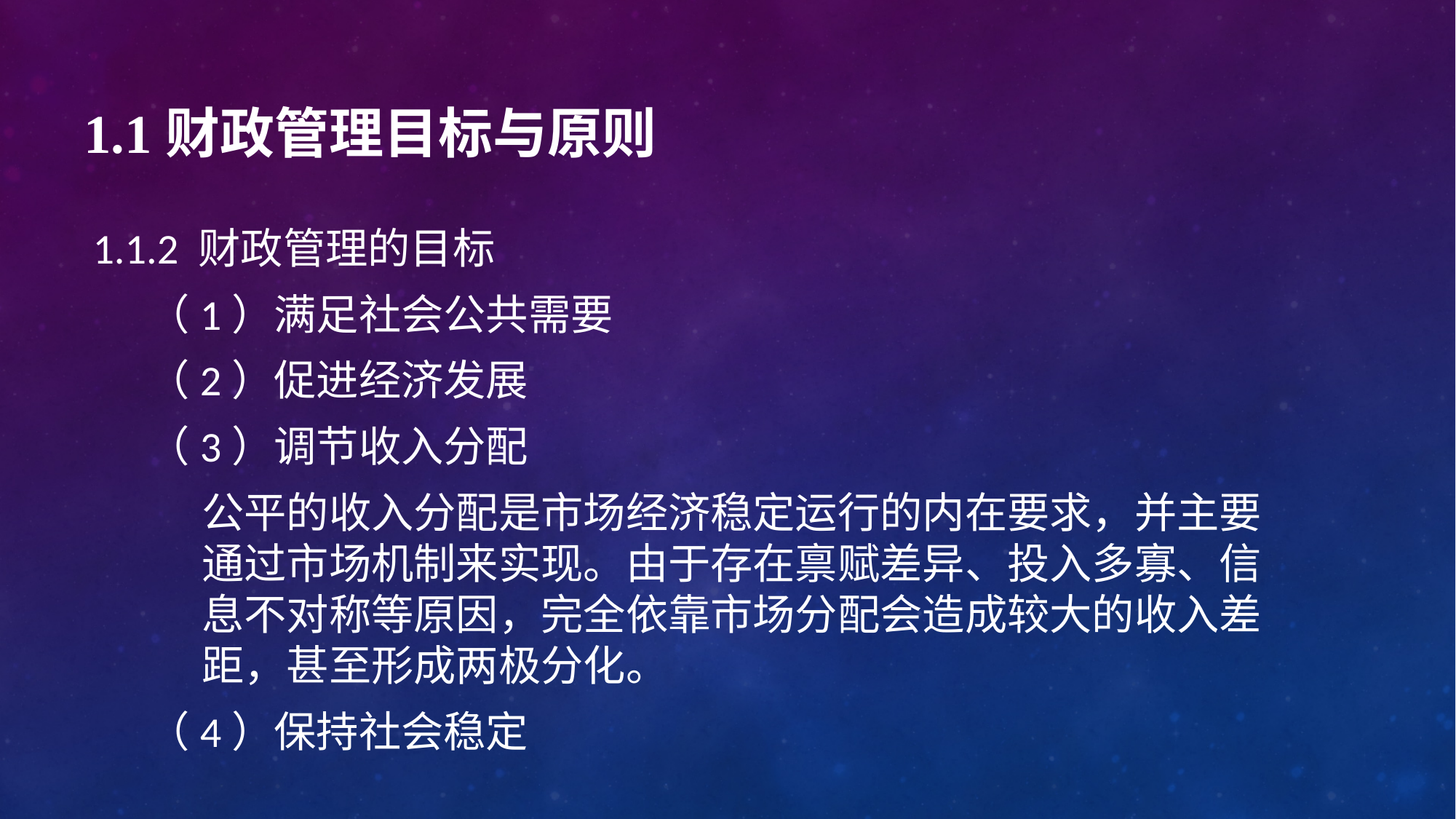

# 1.1财政管理目标与原则
1.1.2 财政管理的目标
（1）满足社会公共需要
（2）促进经济发展
（3）调节收入分配
公平的收入分配是市场经济稳定运行的内在要求，并主要通过市场机制来实现。由于存在禀赋差异、投入多寡、信息不对称等原因，完全依靠市场分配会造成较大的收入差距，甚至形成两极分化。
（4）保持社会稳定